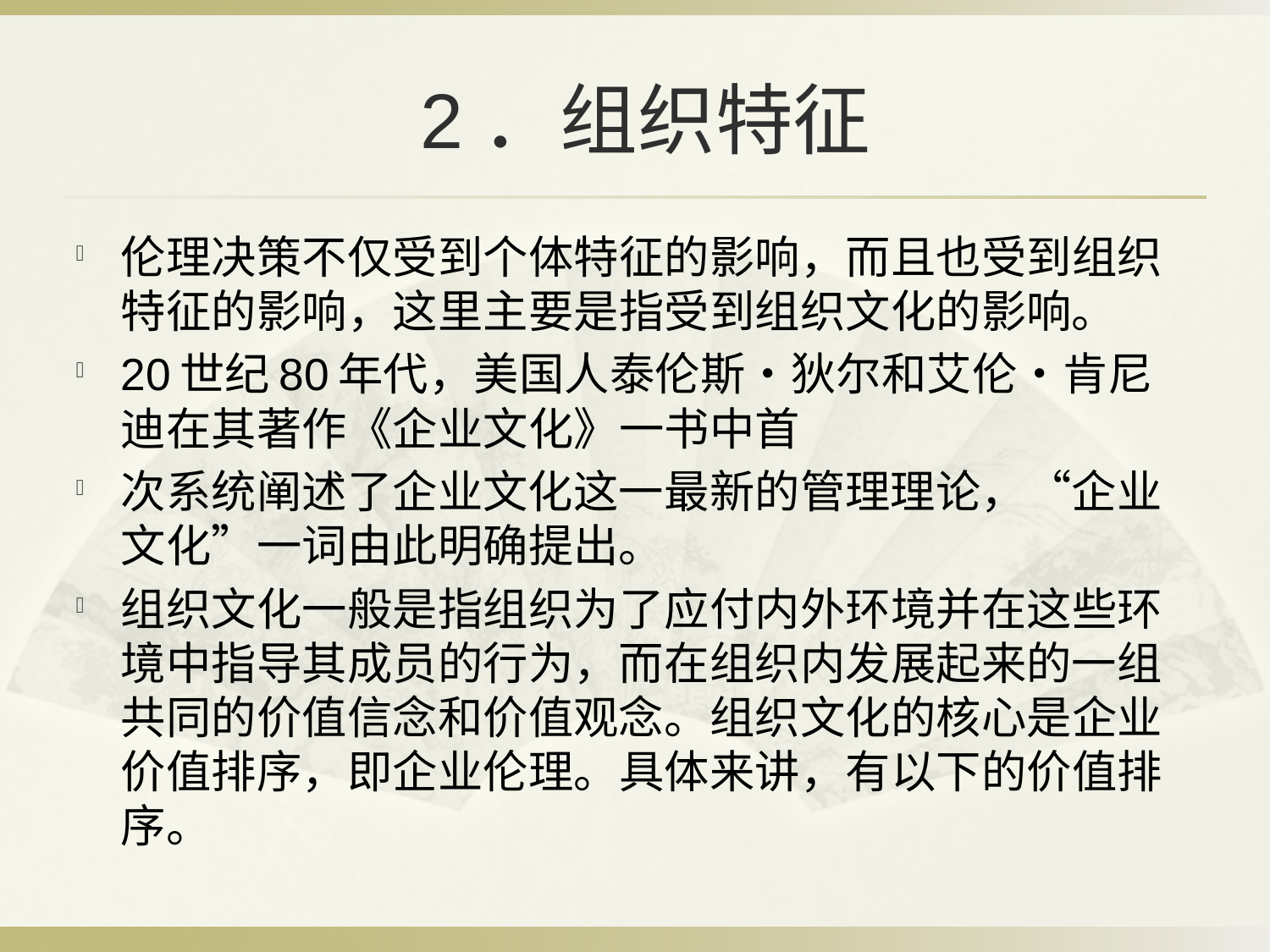

# 2．组织特征
伦理决策不仅受到个体特征的影响，而且也受到组织特征的影响，这里主要是指受到组织文化的影响。
20世纪80年代，美国人泰伦斯•狄尔和艾伦•肯尼迪在其著作《企业文化》一书中首
次系统阐述了企业文化这一最新的管理理论，“企业文化”一词由此明确提出。
组织文化一般是指组织为了应付内外环境并在这些环境中指导其成员的行为，而在组织内发展起来的一组共同的价值信念和价值观念。组织文化的核心是企业价值排序，即企业伦理。具体来讲，有以下的价值排序。